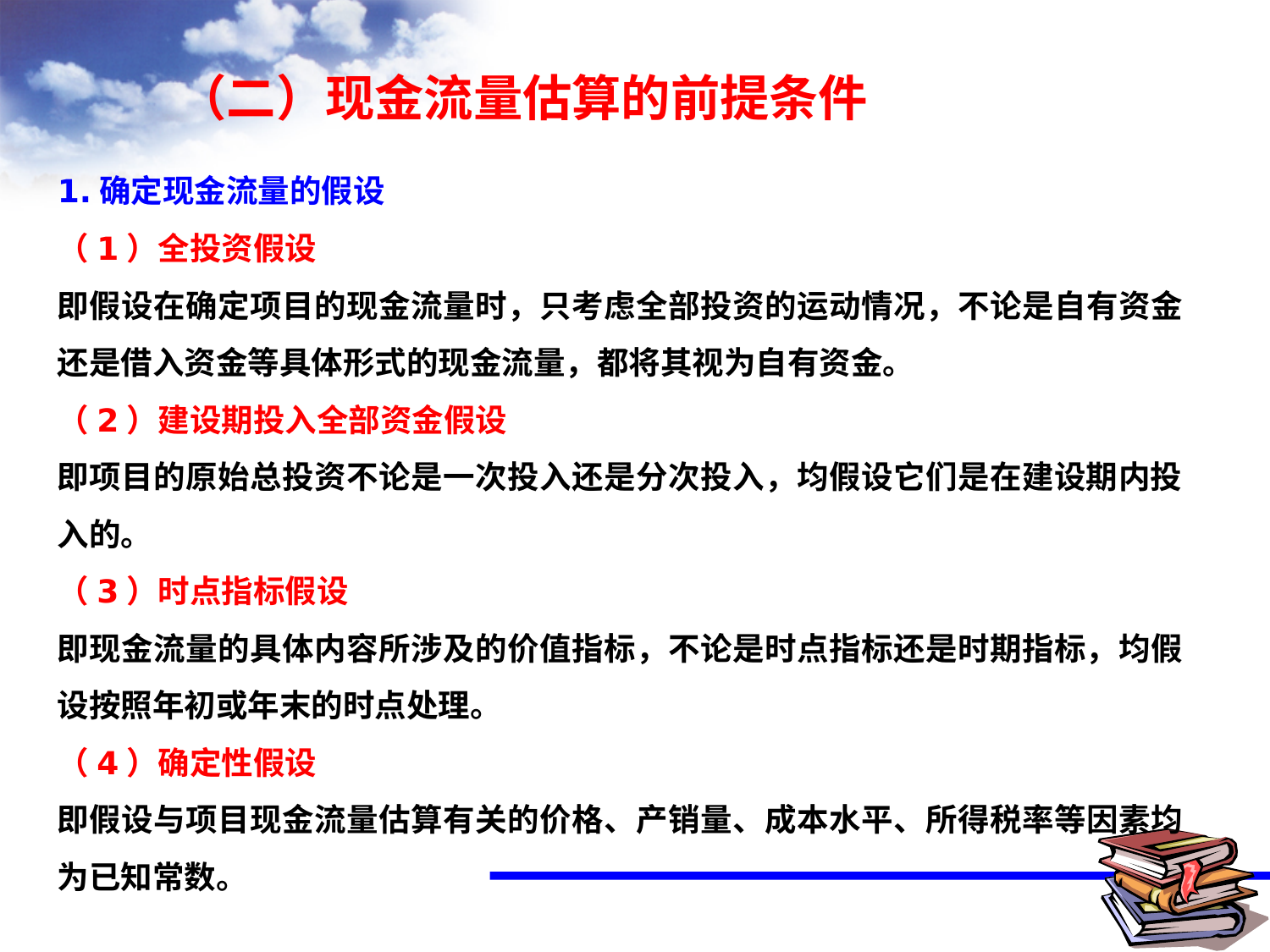

# （二）现金流量估算的前提条件
1.确定现金流量的假设
（1）全投资假设
即假设在确定项目的现金流量时，只考虑全部投资的运动情况，不论是自有资金还是借入资金等具体形式的现金流量，都将其视为自有资金。
（2）建设期投入全部资金假设
即项目的原始总投资不论是一次投入还是分次投入，均假设它们是在建设期内投入的。
（3）时点指标假设
即现金流量的具体内容所涉及的价值指标，不论是时点指标还是时期指标，均假设按照年初或年末的时点处理。
（4）确定性假设
即假设与项目现金流量估算有关的价格、产销量、成本水平、所得税率等因素均为已知常数。